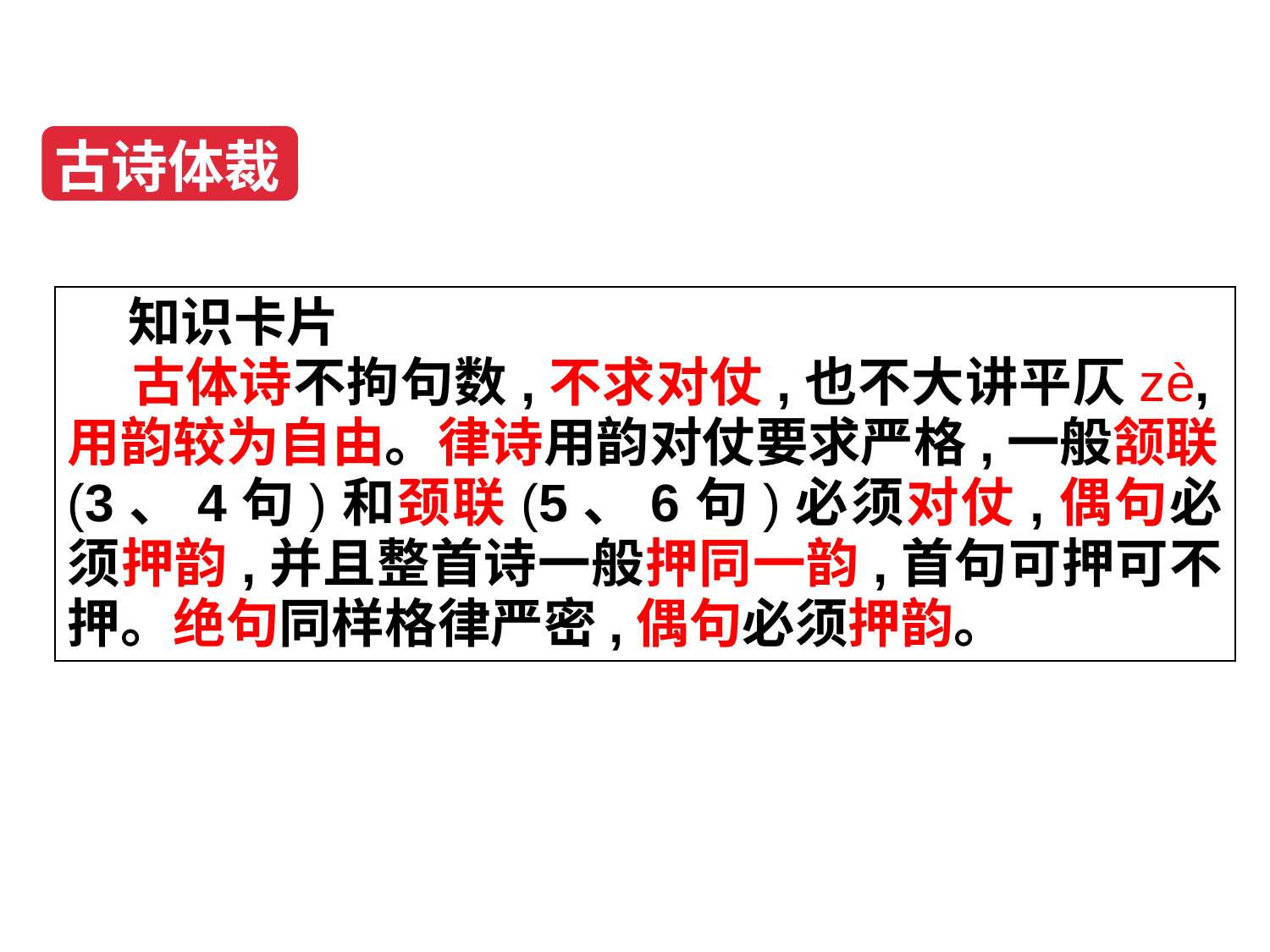

古诗体裁
    知识卡片
    古体诗不拘句数,不求对仗,也不大讲平仄zè,用韵较为自由。律诗用韵对仗要求严格,一般颔联(3、4句)和颈联(5、6句)必须对仗,偶句必须押韵,并且整首诗一般押同一韵,首句可押可不押。绝句同样格律严密,偶句必须押韵。